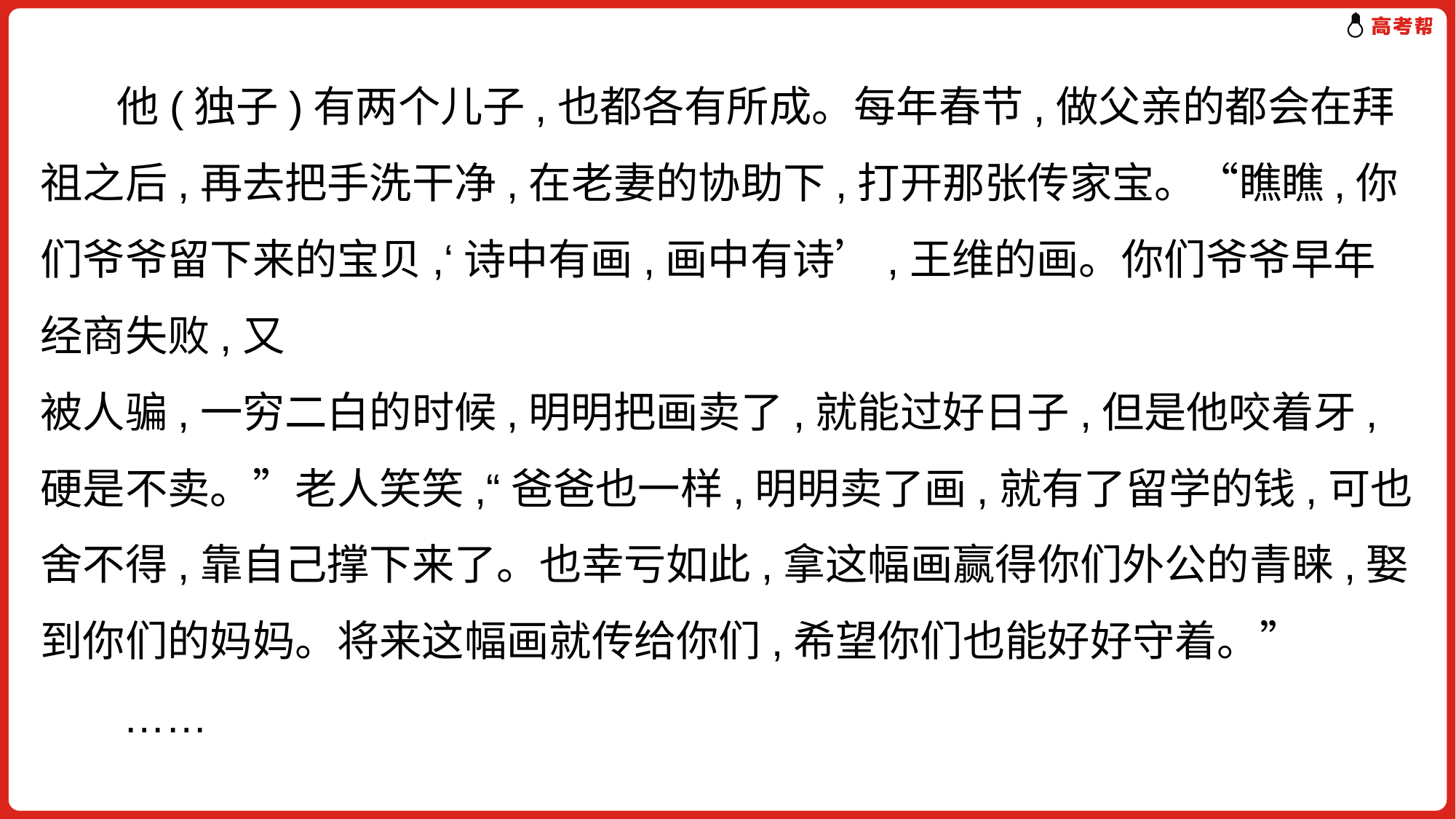

他(独子)有两个儿子,也都各有所成。每年春节,做父亲的都会在拜祖之后,再去把手洗干净,在老妻的协助下,打开那张传家宝。“瞧瞧,你们爷爷留下来的宝贝,‘诗中有画,画中有诗’,王维的画。你们爷爷早年经商失败,又
被人骗,一穷二白的时候,明明把画卖了,就能过好日子,但是他咬着牙,硬是不卖。”老人笑笑,“爸爸也一样,明明卖了画,就有了留学的钱,可也舍不得,靠自己撑下来了。也幸亏如此,拿这幅画赢得你们外公的青睐,娶到你们的妈妈。将来这幅画就传给你们,希望你们也能好好守着。”
       ……